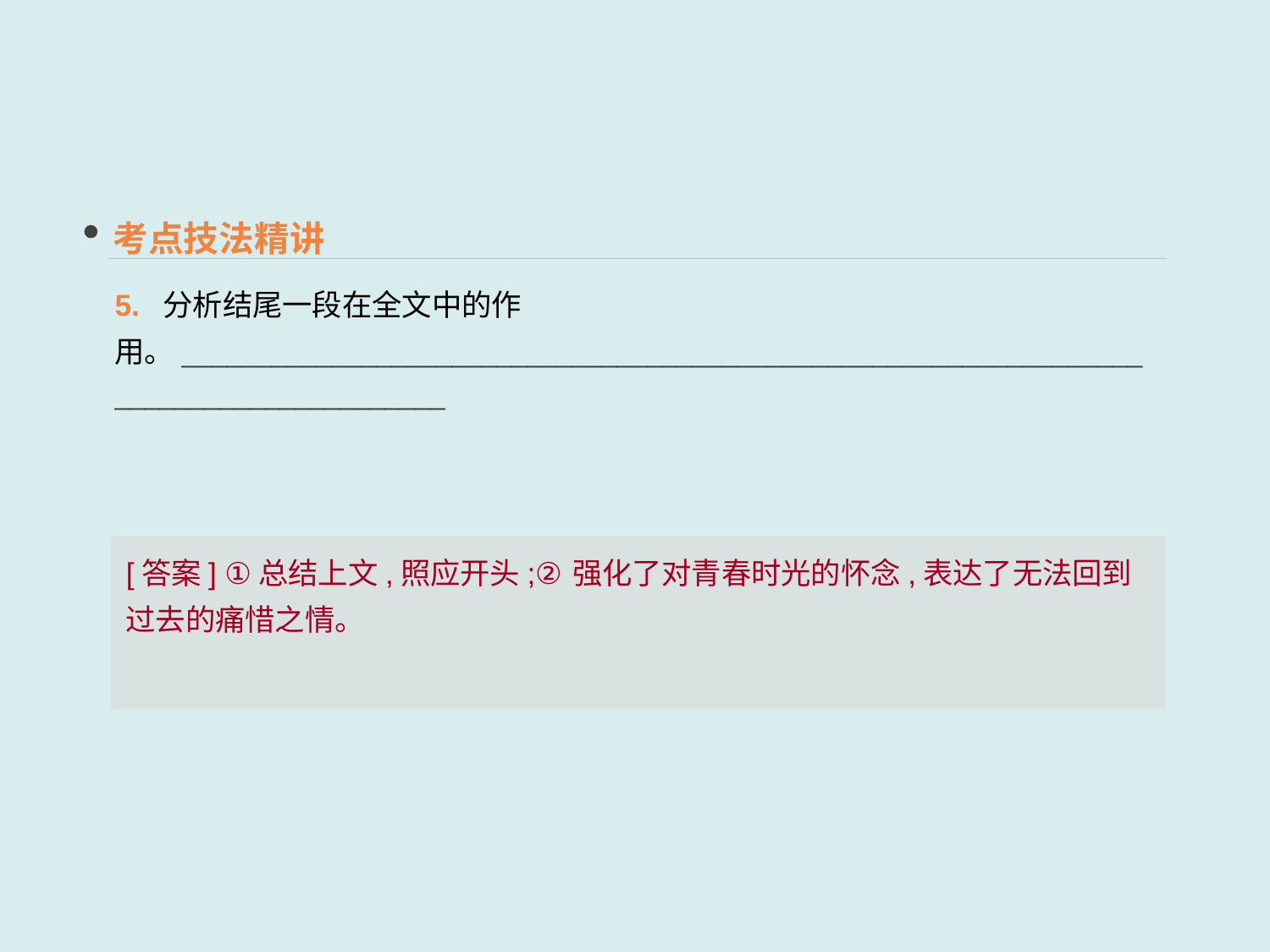

考点技法精讲

5.  分析结尾一段在全文中的作用。______________________________________________________________________________________

[答案] ①总结上文,照应开头;②强化了对青春时光的怀念,表达了无法回到过去的痛惜之情。